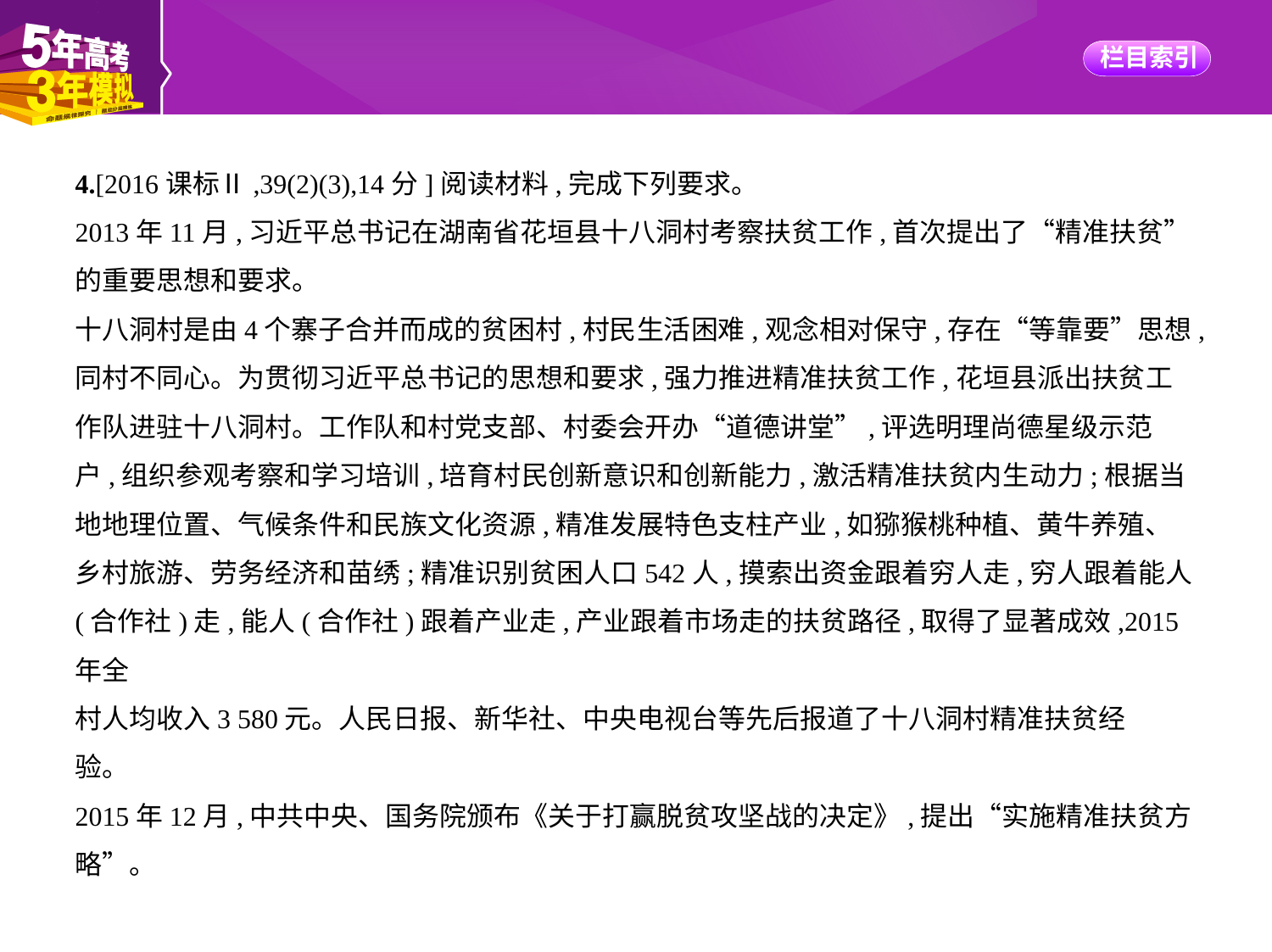

4.[2016课标Ⅱ,39(2)(3),14分]阅读材料,完成下列要求。
2013年11月,习近平总书记在湖南省花垣县十八洞村考察扶贫工作,首次提出了“精准扶贫”
的重要思想和要求。
十八洞村是由4个寨子合并而成的贫困村,村民生活困难,观念相对保守,存在“等靠要”思想,
同村不同心。为贯彻习近平总书记的思想和要求,强力推进精准扶贫工作,花垣县派出扶贫工
作队进驻十八洞村。工作队和村党支部、村委会开办“道德讲堂”,评选明理尚德星级示范
户,组织参观考察和学习培训,培育村民创新意识和创新能力,激活精准扶贫内生动力;根据当
地地理位置、气候条件和民族文化资源,精准发展特色支柱产业,如猕猴桃种植、黄牛养殖、
乡村旅游、劳务经济和苗绣;精准识别贫困人口542人,摸索出资金跟着穷人走,穷人跟着能人
(合作社)走,能人(合作社)跟着产业走,产业跟着市场走的扶贫路径,取得了显著成效,2015年全
村人均收入3 580元。人民日报、新华社、中央电视台等先后报道了十八洞村精准扶贫经
验。
2015年12月,中共中央、国务院颁布《关于打赢脱贫攻坚战的决定》,提出“实施精准扶贫方
略”。